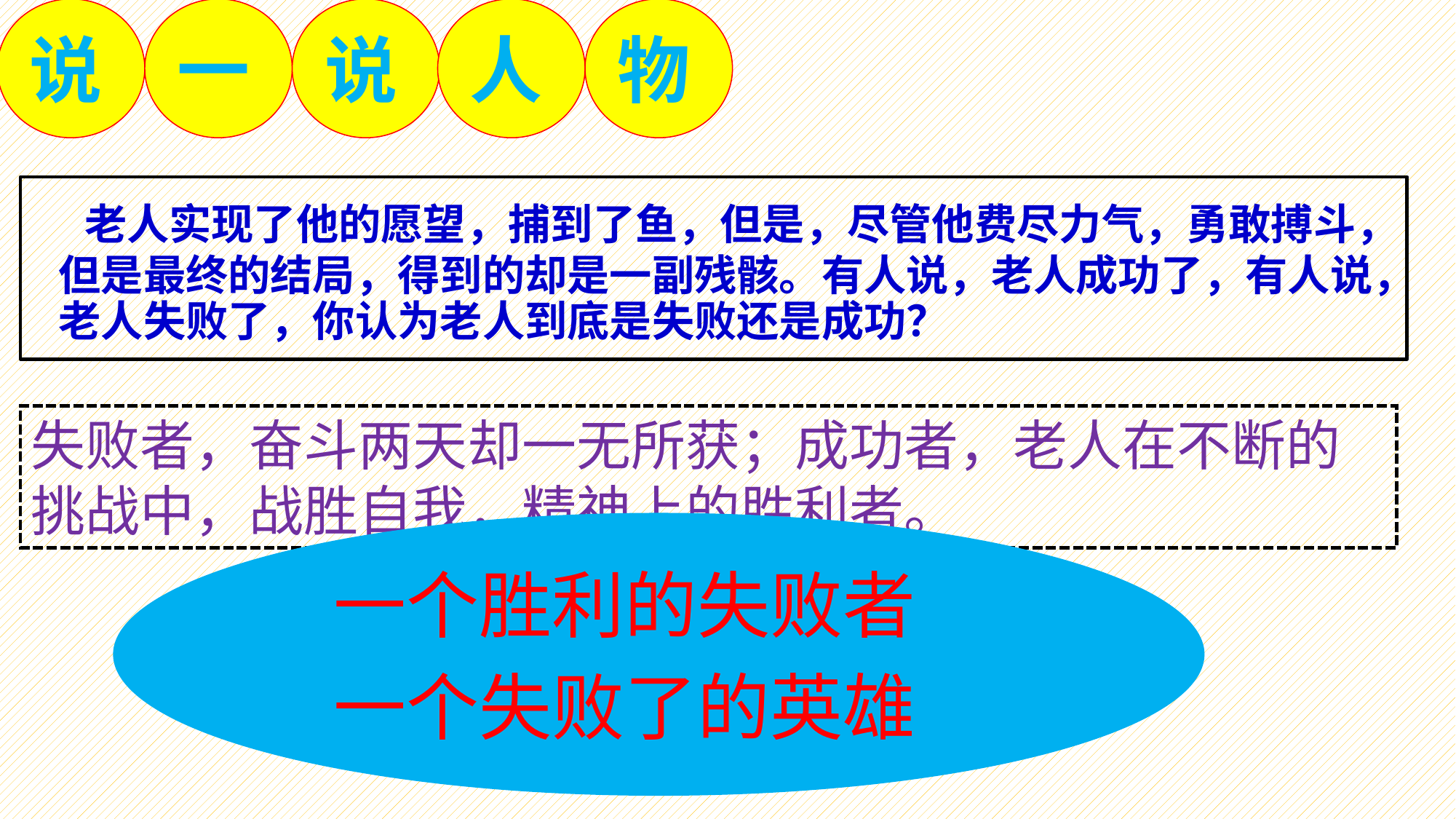

说
一
说
人
物
  老人实现了他的愿望，捕到了鱼，但是，尽管他费尽力气，勇敢搏斗，但是最终的结局，得到的却是一副残骸。有人说，老人成功了，有人说，老人失败了，你认为老人到底是失败还是成功？
失败者，奋斗两天却一无所获；成功者，老人在不断的挑战中，战胜自我，精神上的胜利者。
  一个胜利的失败者
  一个失败了的英雄